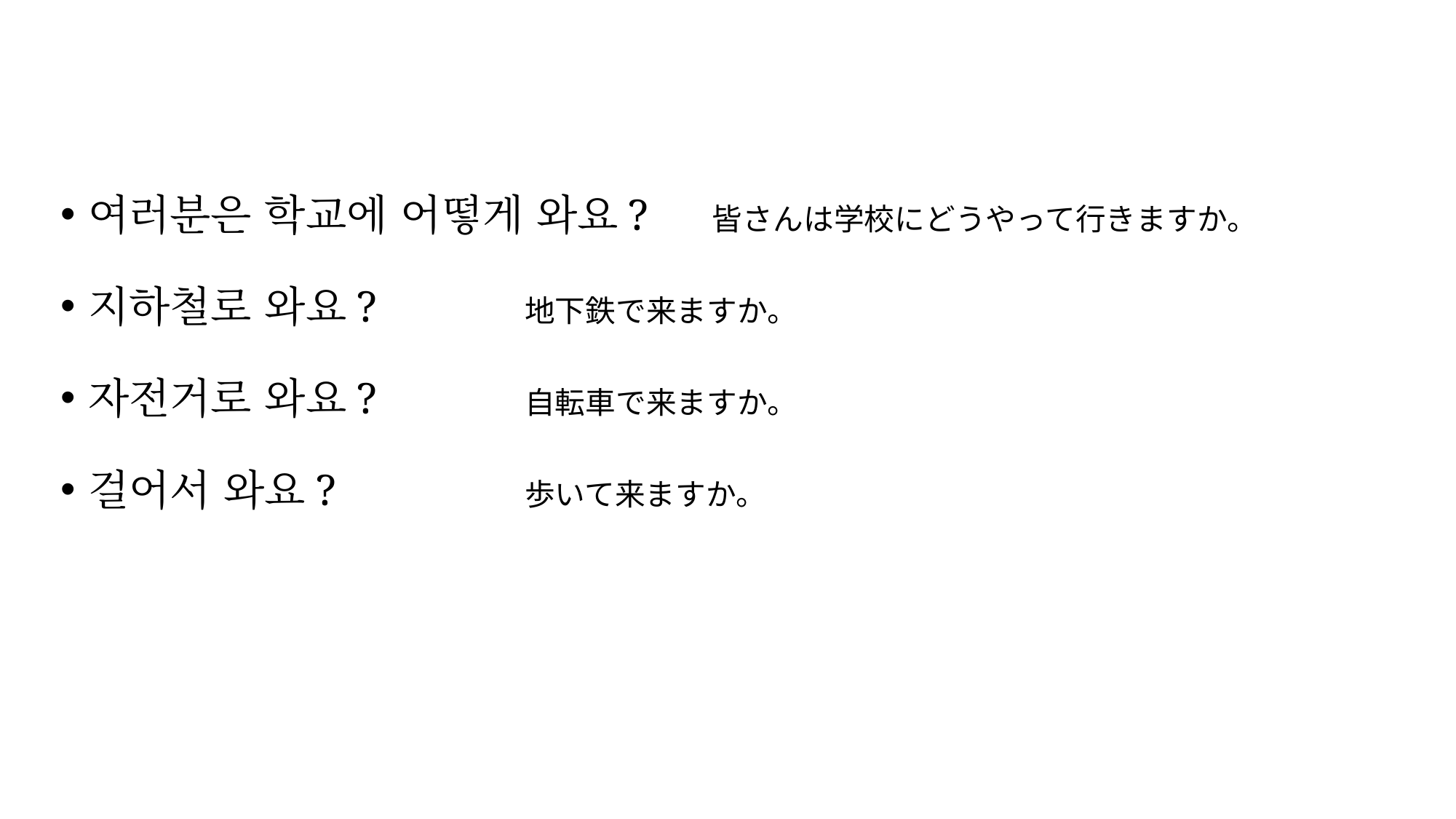

#
여러분은 학교에 어떻게 와요? 　皆さんは学校にどうやって行きますか。
지하철로 와요?		地下鉄で来ますか。
자전거로 와요?		自転車で来ますか。
걸어서 와요?		歩いて来ますか。